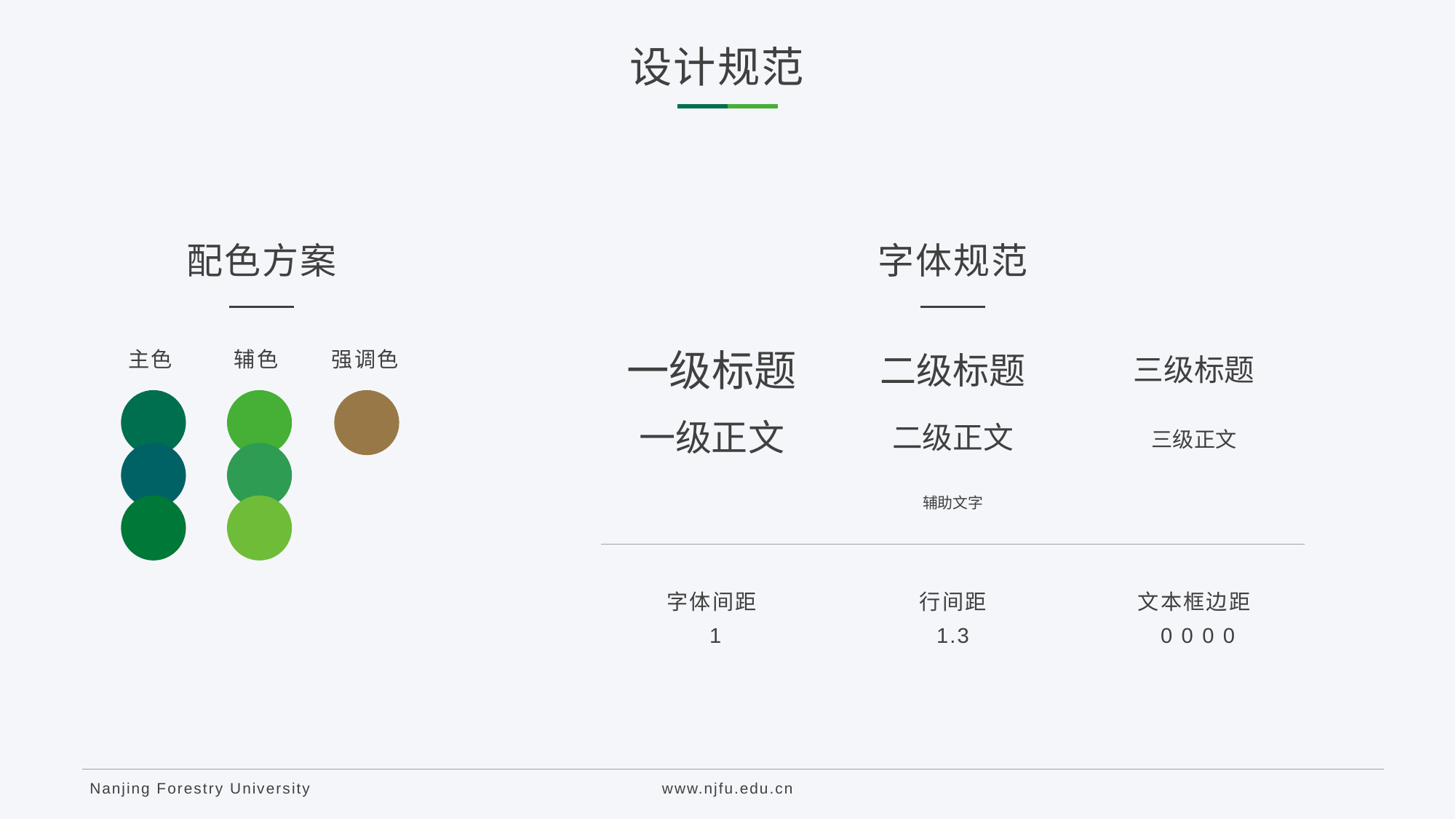

设计规范
配色方案
主色
辅色
强调色

字体规范
一级标题
二级标题
三级标题
一级正文
二级正文
三级正文
辅助文字
字体间距
 1
行间距
1.3
文本框边距
 0 0 0 0